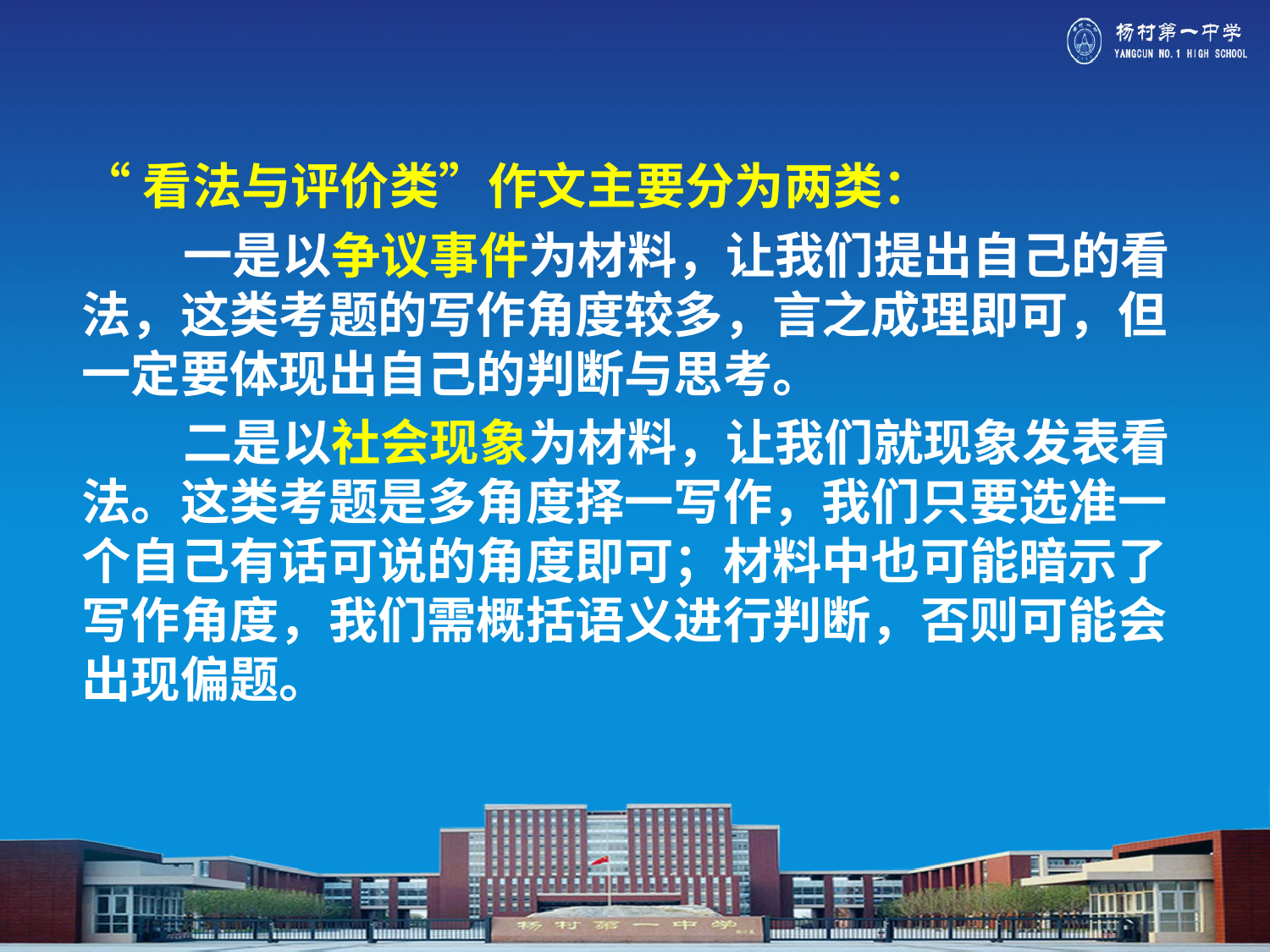

#
“看法与评价类”作文主要分为两类：
        一是以争议事件为材料，让我们提出自己的看法，这类考题的写作角度较多，言之成理即可，但一定要体现出自己的判断与思考。
        二是以社会现象为材料，让我们就现象发表看法。这类考题是多角度择一写作，我们只要选准一个自己有话可说的角度即可；材料中也可能暗示了写作角度，我们需概括语义进行判断，否则可能会出现偏题。